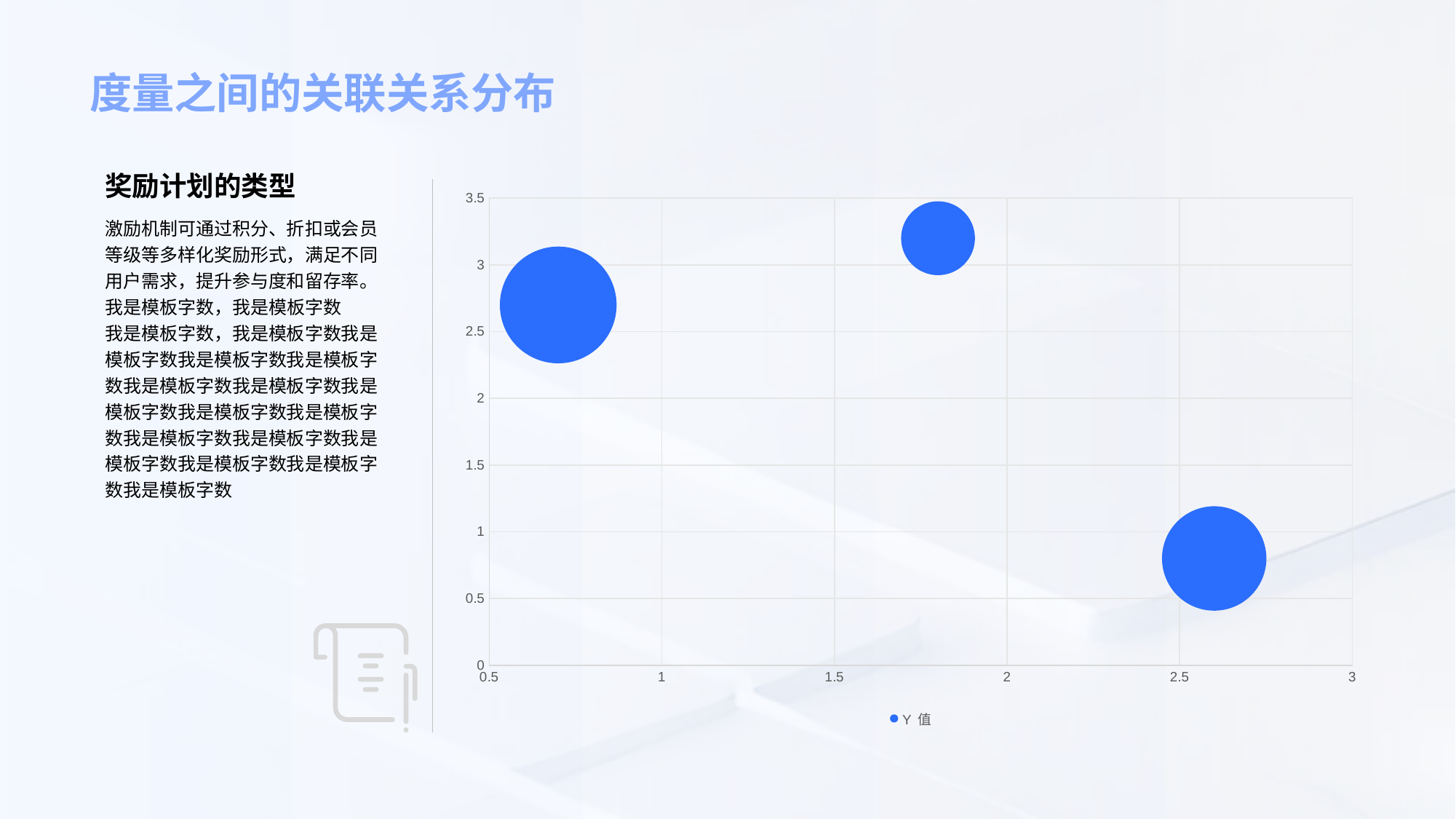

度量之间的关联关系分布
奖励计划的类型

### Chart

| Category | Y 值 |
|---|---|
激励机制可通过积分、折扣或会员等级等多样化奖励形式，满足不同用户需求，提升参与度和留存率。
我是模板字数，我是模板字数
我是模板字数，我是模板字数我是模板字数我是模板字数我是模板字数我是模板字数我是模板字数我是模板字数我是模板字数我是模板字数我是模板字数我是模板字数我是模板字数我是模板字数我是模板字数我是模板字数